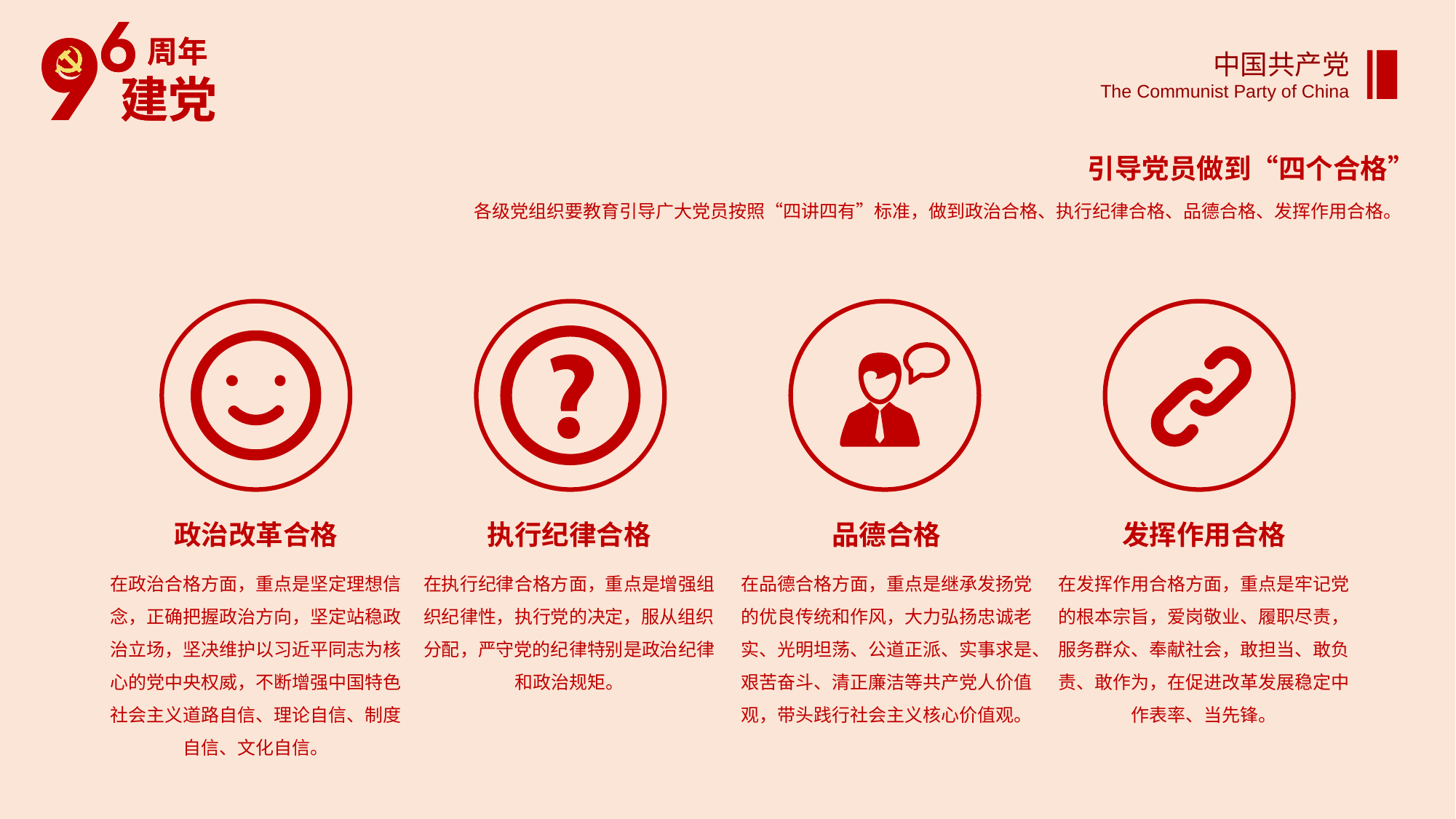

中国共产党
The Communist Party of China

引导党员做到“四个合格”
各级党组织要教育引导广大党员按照“四讲四有”标准，做到政治合格、执行纪律合格、品德合格、发挥作用合格。

政治改革合格
执行纪律合格
品德合格
发挥作用合格
在政治合格方面，重点是坚定理想信念，正确把握政治方向，坚定站稳政治立场，坚决维护以习近平同志为核心的党中央权威，不断增强中国特色社会主义道路自信、理论自信、制度自信、文化自信。
在执行纪律合格方面，重点是增强组织纪律性，执行党的决定，服从组织分配，严守党的纪律特别是政治纪律和政治规矩。
在品德合格方面，重点是继承发扬党的优良传统和作风，大力弘扬忠诚老实、光明坦荡、公道正派、实事求是、艰苦奋斗、清正廉洁等共产党人价值观，带头践行社会主义核心价值观。
在发挥作用合格方面，重点是牢记党的根本宗旨，爱岗敬业、履职尽责，服务群众、奉献社会，敢担当、敢负责、敢作为，在促进改革发展稳定中作表率、当先锋。